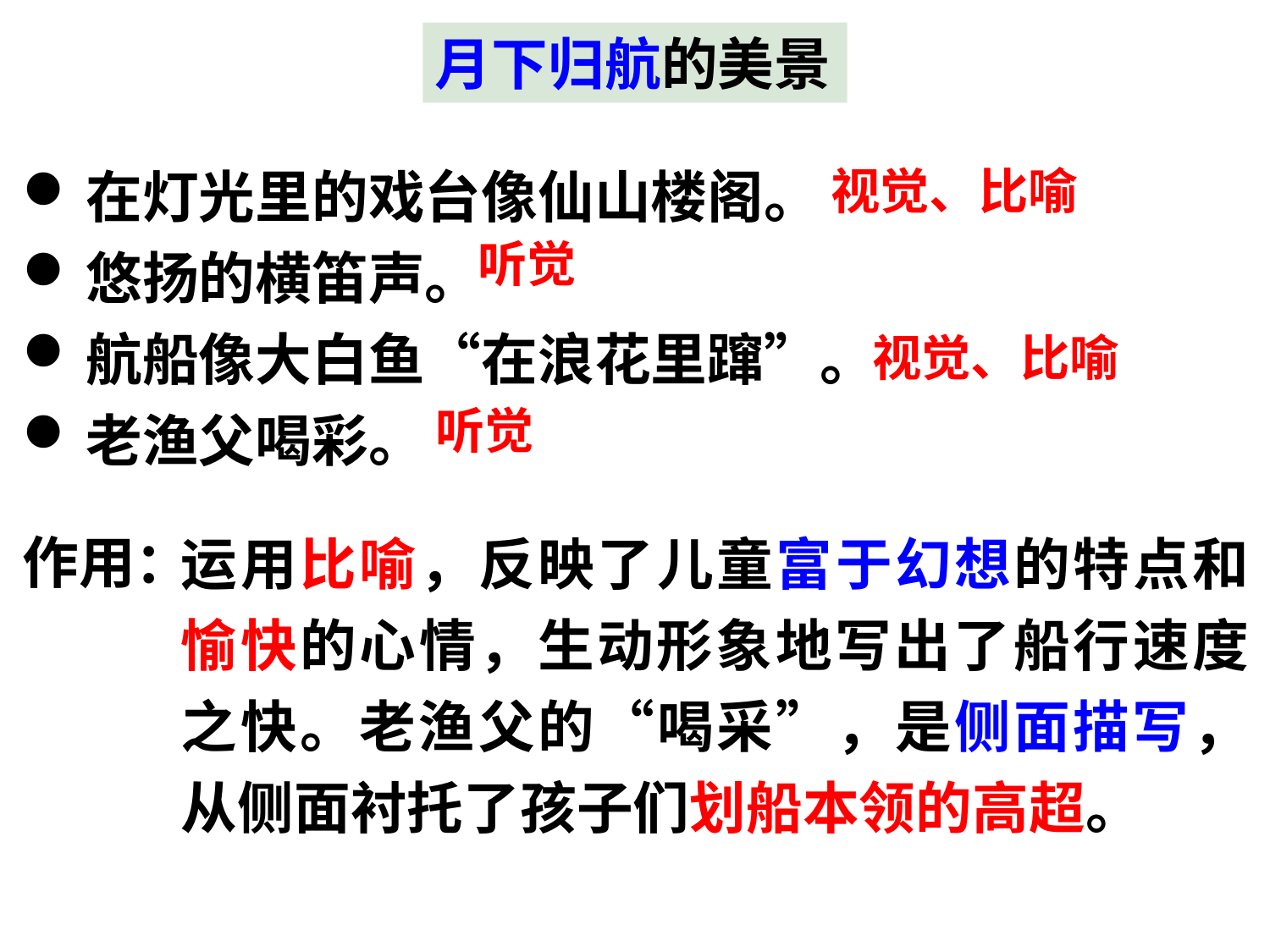

月下归航的美景
在灯光里的戏台像仙山楼阁。
悠扬的横笛声。
航船像大白鱼“在浪花里蹿”。
老渔父喝彩。
视觉、比喻
听觉
视觉、比喻
听觉
运用比喻，反映了儿童富于幻想的特点和愉快的心情，生动形象地写出了船行速度之快。老渔父的“喝采”，是侧面描写，从侧面衬托了孩子们划船本领的高超。

作用：